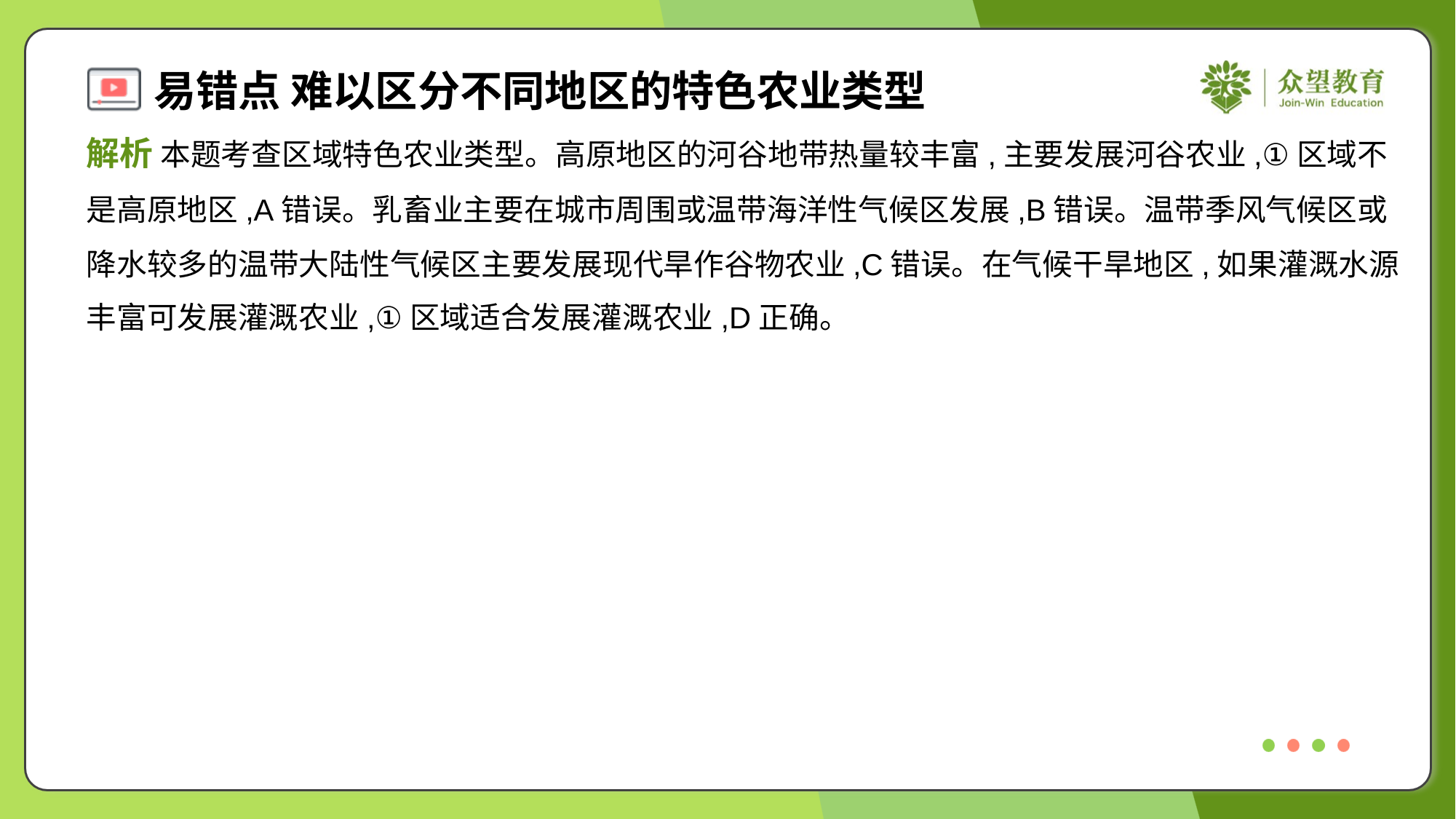

解析 本题考查区域特色农业类型。高原地区的河谷地带热量较丰富,主要发展河谷农业,①区域不
是高原地区,A错误。乳畜业主要在城市周围或温带海洋性气候区发展,B错误。温带季风气候区或
降水较多的温带大陆性气候区主要发展现代旱作谷物农业,C错误。在气候干旱地区,如果灌溉水源
丰富可发展灌溉农业,①区域适合发展灌溉农业,D正确。